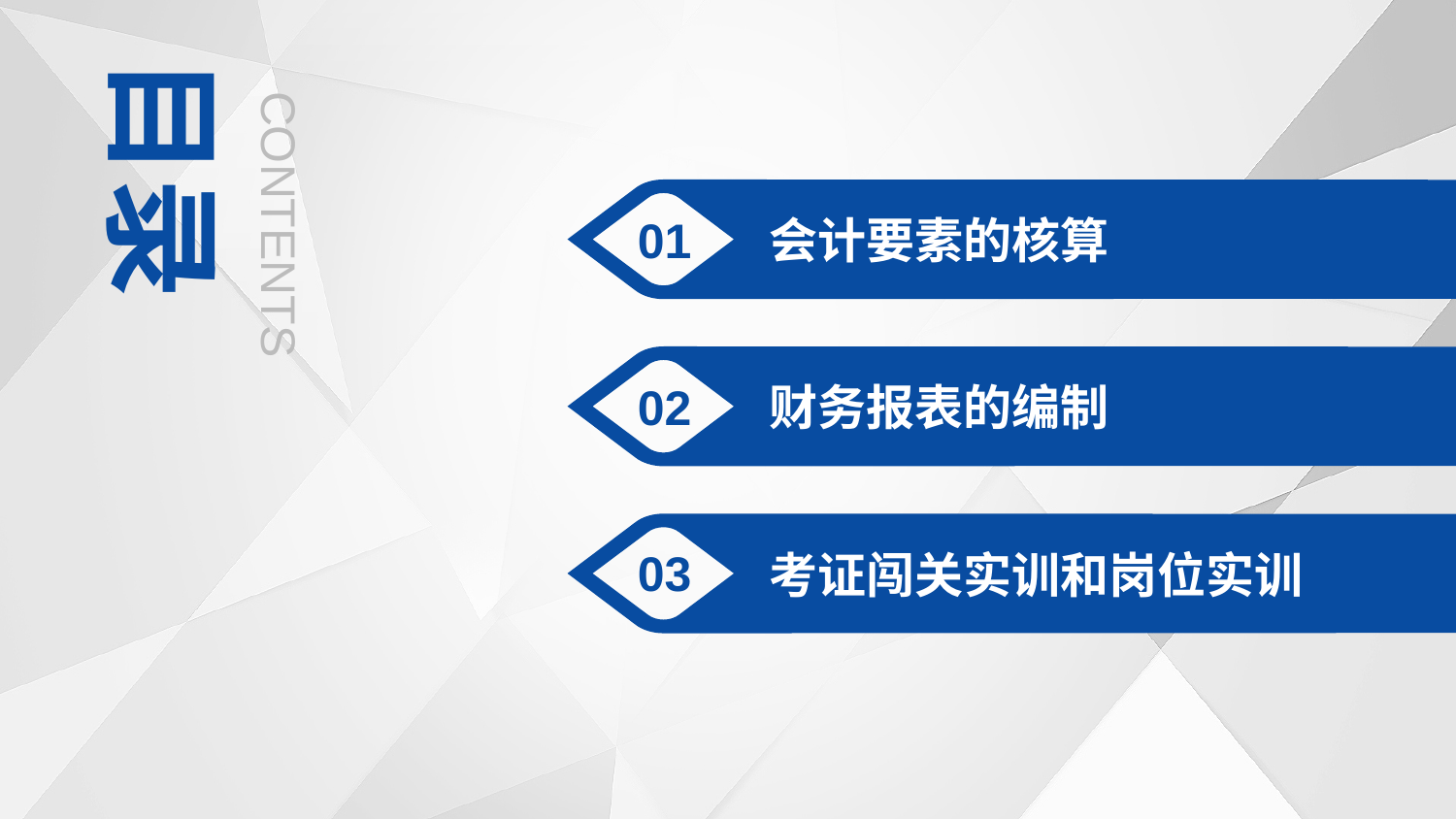

目录
CONTENTS
    会计要素的核算
01
02
    财务报表的编制
03
    考证闯关实训和岗位实训